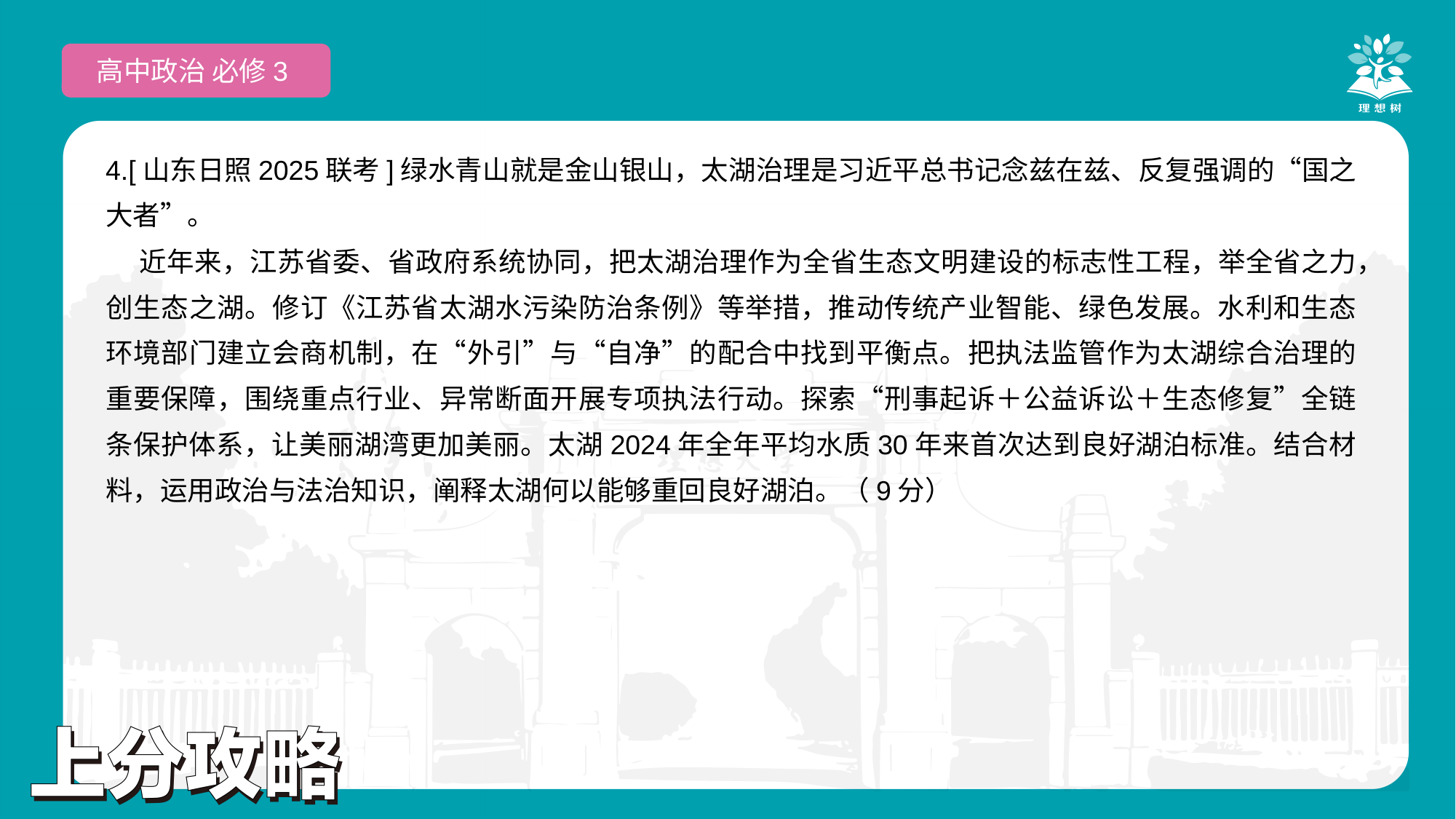

高中政治 必修3
4.[山东日照2025联考]绿水青山就是金山银山，太湖治理是习近平总书记念兹在兹、反复强调的“国之大者”。
    近年来，江苏省委、省政府系统协同，把太湖治理作为全省生态文明建设的标志性工程，举全省之力，创生态之湖。修订《江苏省太湖水污染防治条例》等举措，推动传统产业智能、绿色发展。水利和生态环境部门建立会商机制，在“外引”与“自净”的配合中找到平衡点。把执法监管作为太湖综合治理的重要保障，围绕重点行业、异常断面开展专项执法行动。探索“刑事起诉＋公益诉讼＋生态修复”全链条保护体系，让美丽湖湾更加美丽。太湖2024年全年平均水质30年来首次达到良好湖泊标准。结合材料，运用政治与法治知识，阐释太湖何以能够重回良好湖泊。（9分）